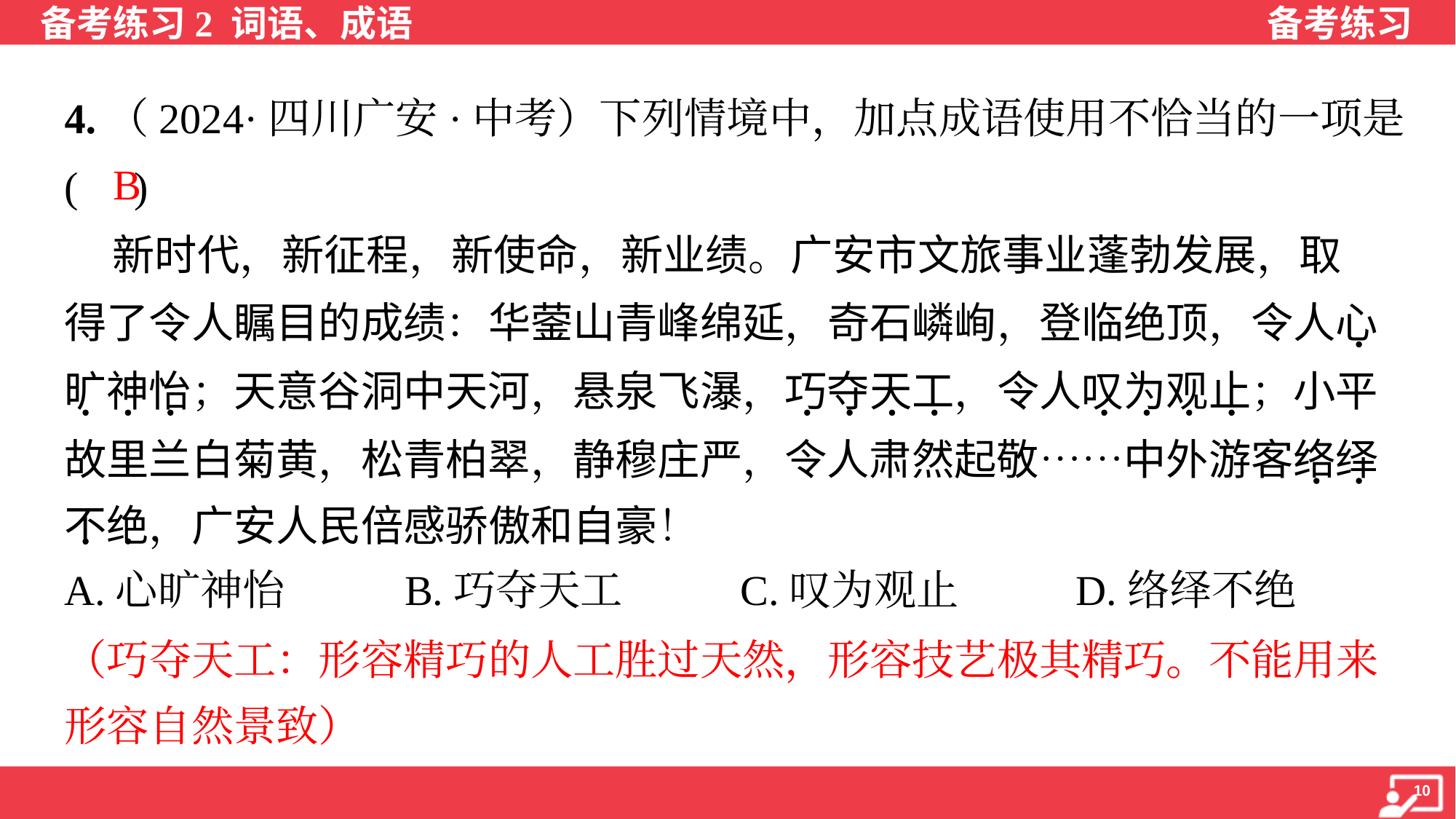

4.（2024·四川广安·中考）下列情境中，加点成语使用不恰当的一项是
(     )
    新时代，新征程，新使命，新业绩。广安市文旅事业蓬勃发展，取
得了令人瞩目的成绩：华蓥山青峰绵延，奇石嶙峋，登临绝顶，令人心
旷神怡；天意谷洞中天河，悬泉飞瀑，巧夺天工，令人叹为观止；小平
故里兰白菊黄，松青柏翠，静穆庄严，令人肃然起敬……中外游客络绎
不绝，广安人民倍感骄傲和自豪！
B

A.心旷神怡	B.巧夺天工	C.叹为观止	D.络绎不绝
（巧夺天工：形容精巧的人工胜过天然，形容技艺极其精巧。不能用来
形容自然景致）